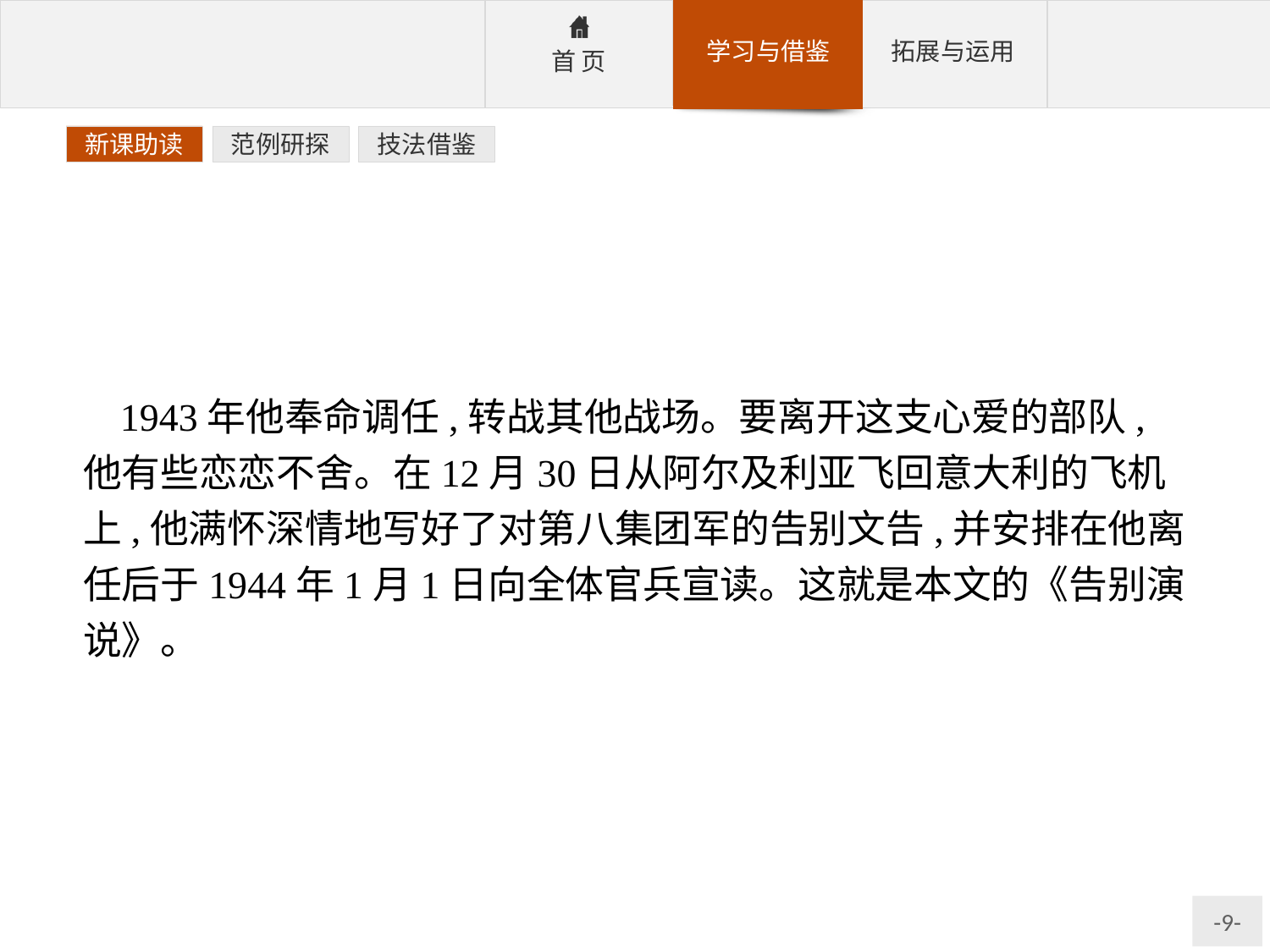

新课助读
范例研探
技法借鉴
1943年他奉命调任,转战其他战场。要离开这支心爱的部队,他有些恋恋不舍。在12月30日从阿尔及利亚飞回意大利的飞机上,他满怀深情地写好了对第八集团军的告别文告,并安排在他离任后于1944年1月1日向全体官兵宣读。这就是本文的《告别演说》。